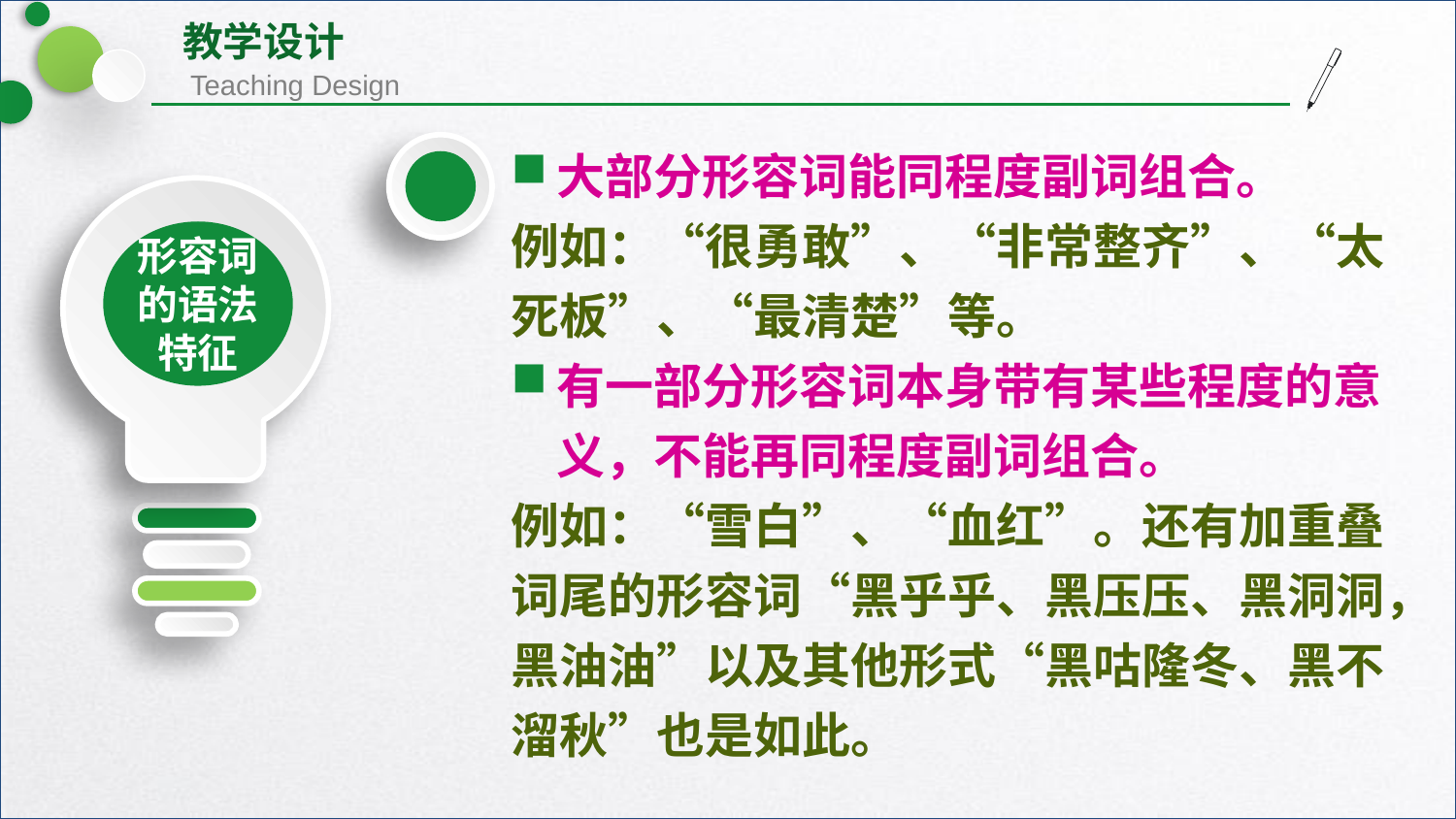

大部分形容词能同程度副词组合。
例如：“很勇敢”、“非常整齐”、“太死板”、“最清楚”等。
有一部分形容词本身带有某些程度的意义，不能再同程度副词组合。
例如：“雪白”、“血红”。还有加重叠词尾的形容词“黑乎乎、黑压压、黑洞洞，黑油油”以及其他形式“黑咕隆冬、黑不溜秋”也是如此。

形容词的语法
特征